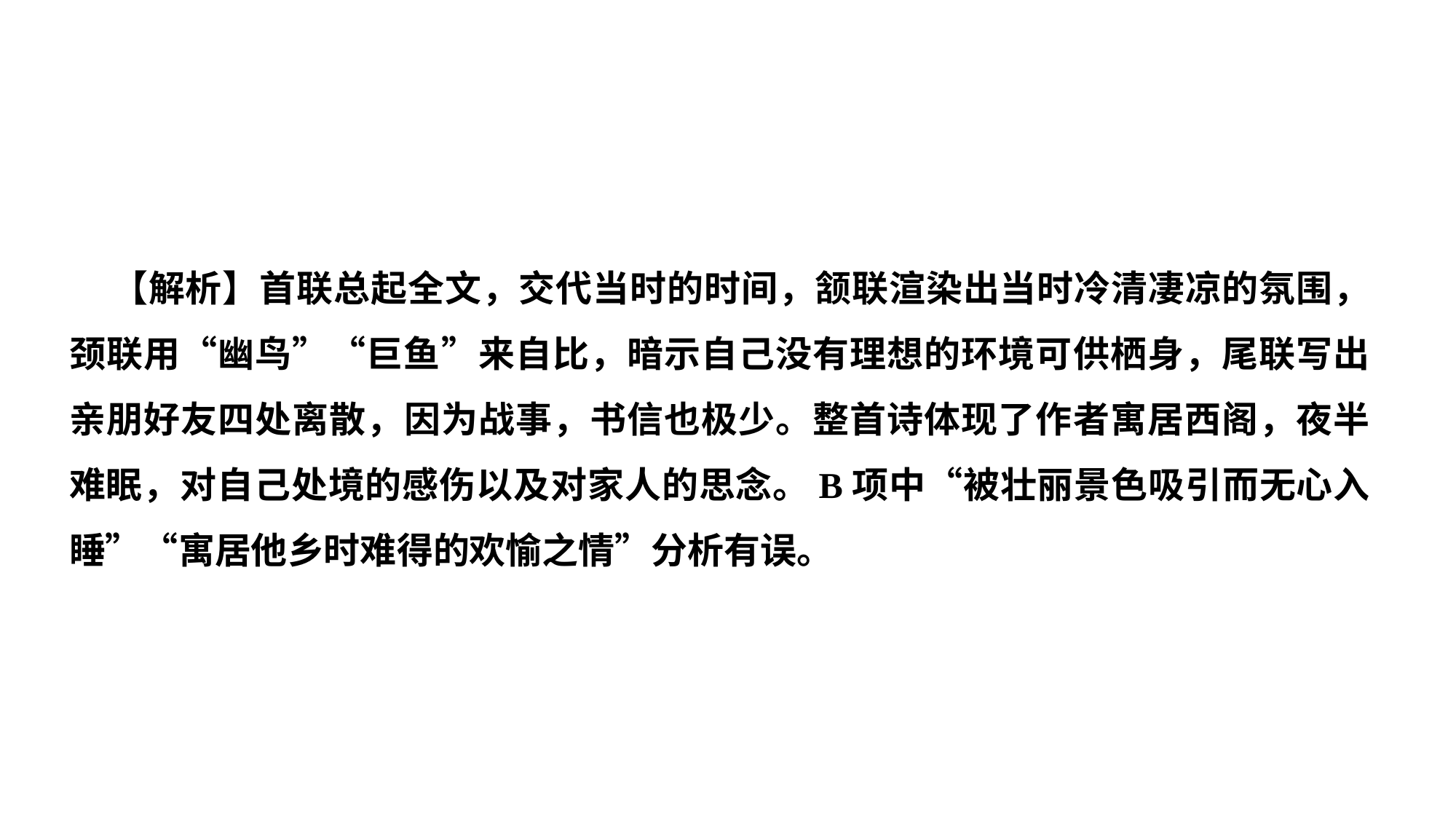

【解析】首联总起全文，交代当时的时间，颔联渲染出当时冷清凄凉的氛围，颈联用“幽鸟”“巨鱼”来自比，暗示自己没有理想的环境可供栖身，尾联写出亲朋好友四处离散，因为战事，书信也极少。整首诗体现了作者寓居西阁，夜半难眠，对自己处境的感伤以及对家人的思念。B项中“被壮丽景色吸引而无心入睡”“寓居他乡时难得的欢愉之情”分析有误。